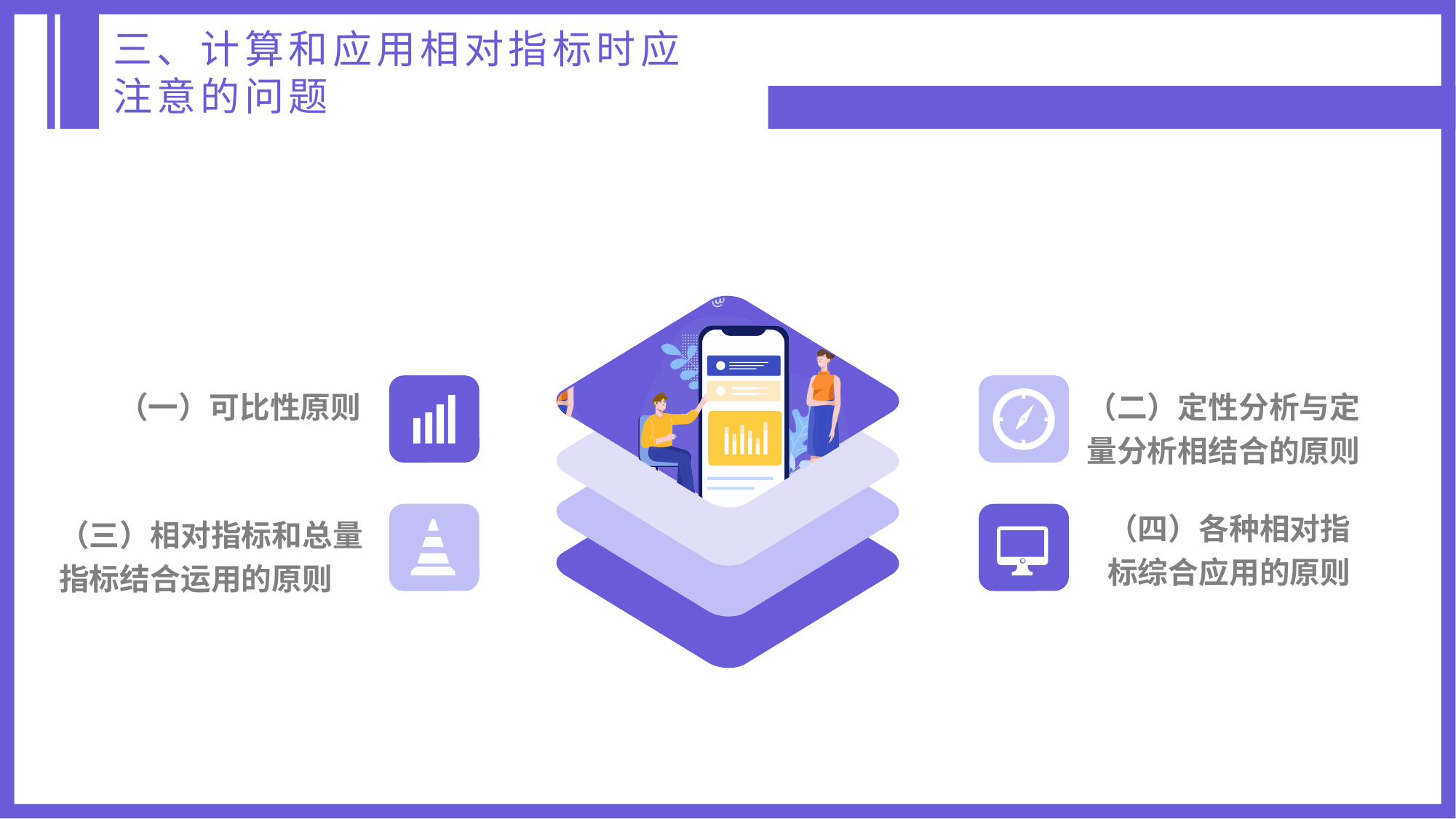

三、计算和应用相对指标时应注意的问题

（一）可比性原则
（二）定性分析与定量分析相结合的原则

（四）各种相对指标综合应用的原则

（三）相对指标和总量指标结合运用的原则